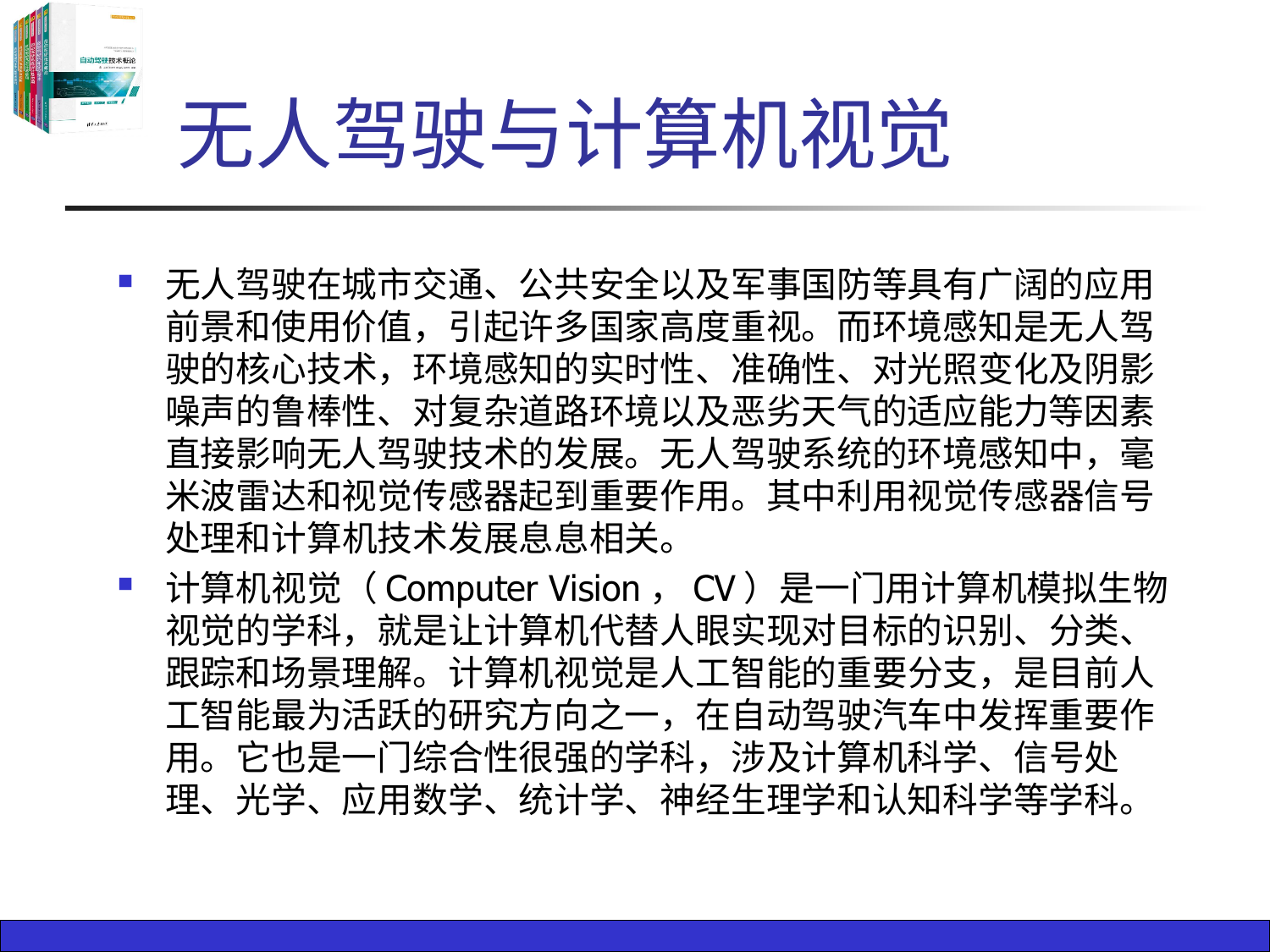

# 无人驾驶与计算机视觉
无人驾驶在城市交通、公共安全以及军事国防等具有广阔的应用前景和使用价值，引起许多国家高度重视。而环境感知是无人驾驶的核心技术，环境感知的实时性、准确性、对光照变化及阴影噪声的鲁棒性、对复杂道路环境以及恶劣天气的适应能力等因素直接影响无人驾驶技术的发展。无人驾驶系统的环境感知中，毫米波雷达和视觉传感器起到重要作用。其中利用视觉传感器信号处理和计算机技术发展息息相关。
计算机视觉（Computer Vision，CV）是一门用计算机模拟生物视觉的学科，就是让计算机代替人眼实现对目标的识别、分类、跟踪和场景理解。计算机视觉是人工智能的重要分支，是目前人工智能最为活跃的研究方向之一，在自动驾驶汽车中发挥重要作用。它也是一门综合性很强的学科，涉及计算机科学、信号处理、光学、应用数学、统计学、神经生理学和认知科学等学科。